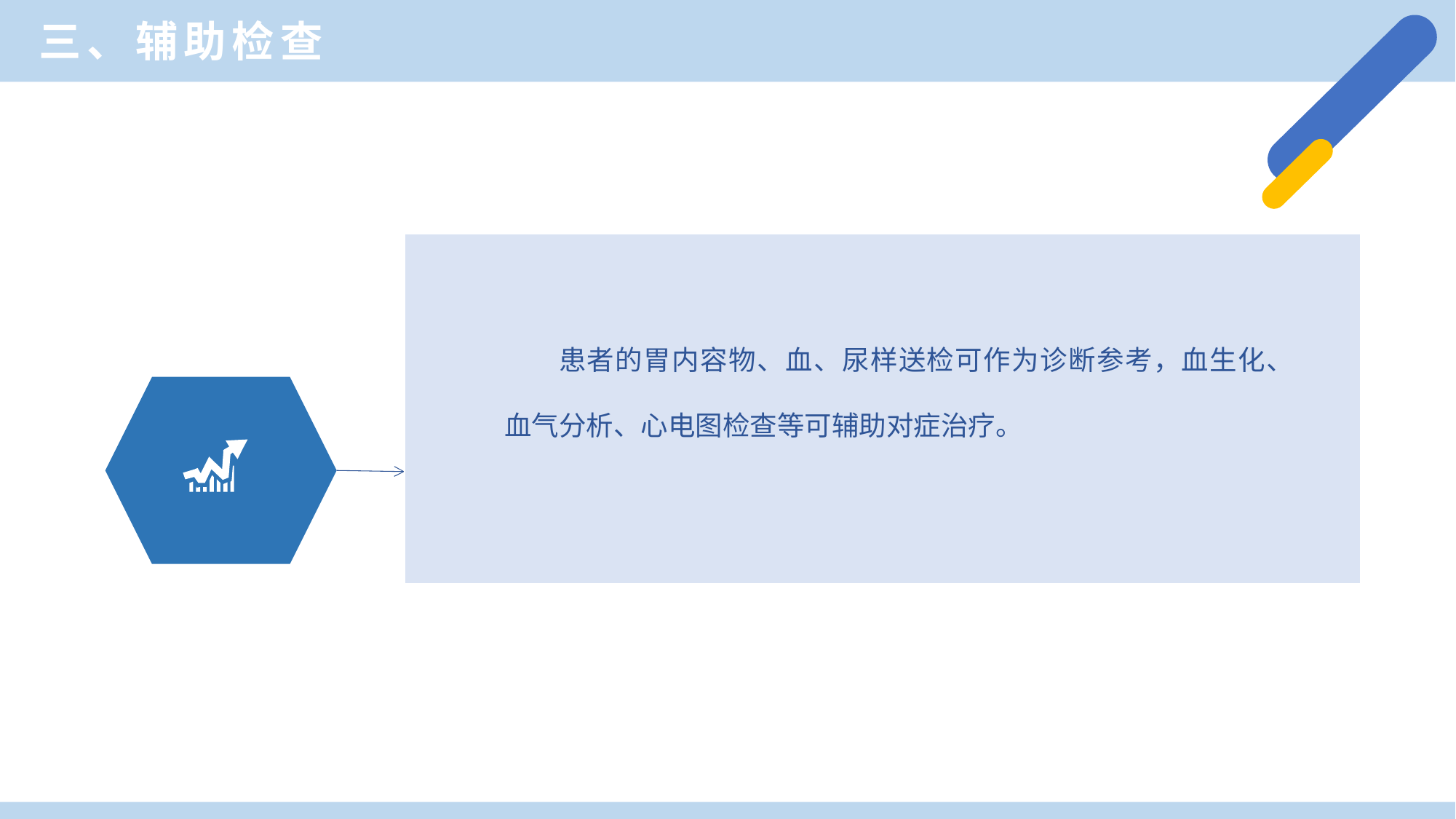

三、辅助检查

患者的胃内容物、血、尿样送检可作为诊断参考，血生化、血气分析、心电图检查等可辅助对症治疗。